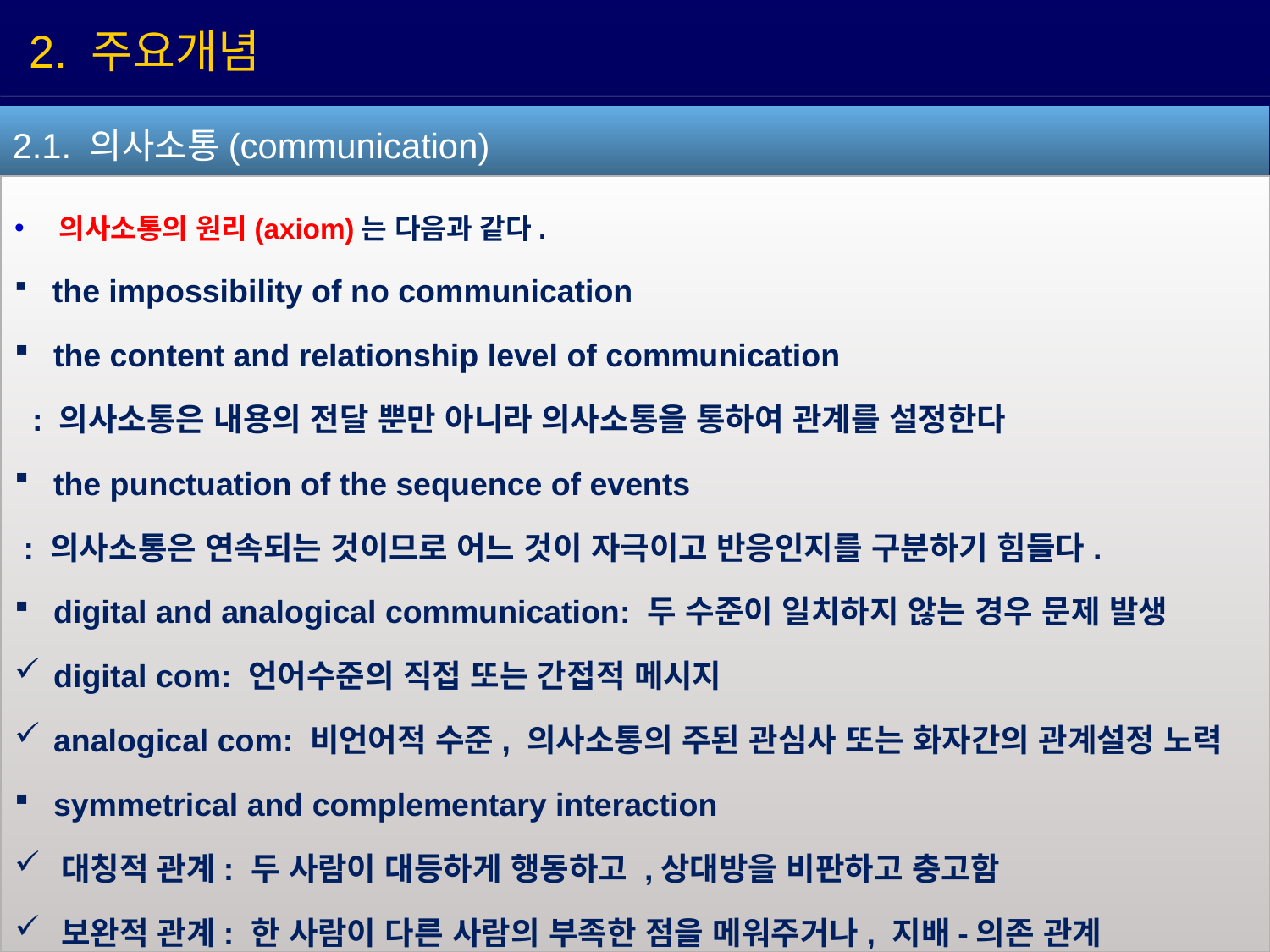

2. 주요개념

2.1. 의사소통(communication)
 의사소통의 원리(axiom)는 다음과 같다.
 the impossibility of no communication
 the content and relationship level of communication
  : 의사소통은 내용의 전달 뿐만 아니라 의사소통을 통하여 관계를 설정한다
 the punctuation of the sequence of events
 : 의사소통은 연속되는 것이므로 어느 것이 자극이고 반응인지를 구분하기 힘들다.
 digital and analogical communication: 두 수준이 일치하지 않는 경우 문제 발생
 digital com: 언어수준의 직접 또는 간접적 메시지
 analogical com: 비언어적 수준, 의사소통의 주된 관심사 또는 화자간의 관계설정 노력
 symmetrical and complementary interaction
 대칭적 관계: 두 사람이 대등하게 행동하고 ,상대방을 비판하고 충고함
 보완적 관계: 한 사람이 다른 사람의 부족한 점을 메워주거나, 지배-의존 관계